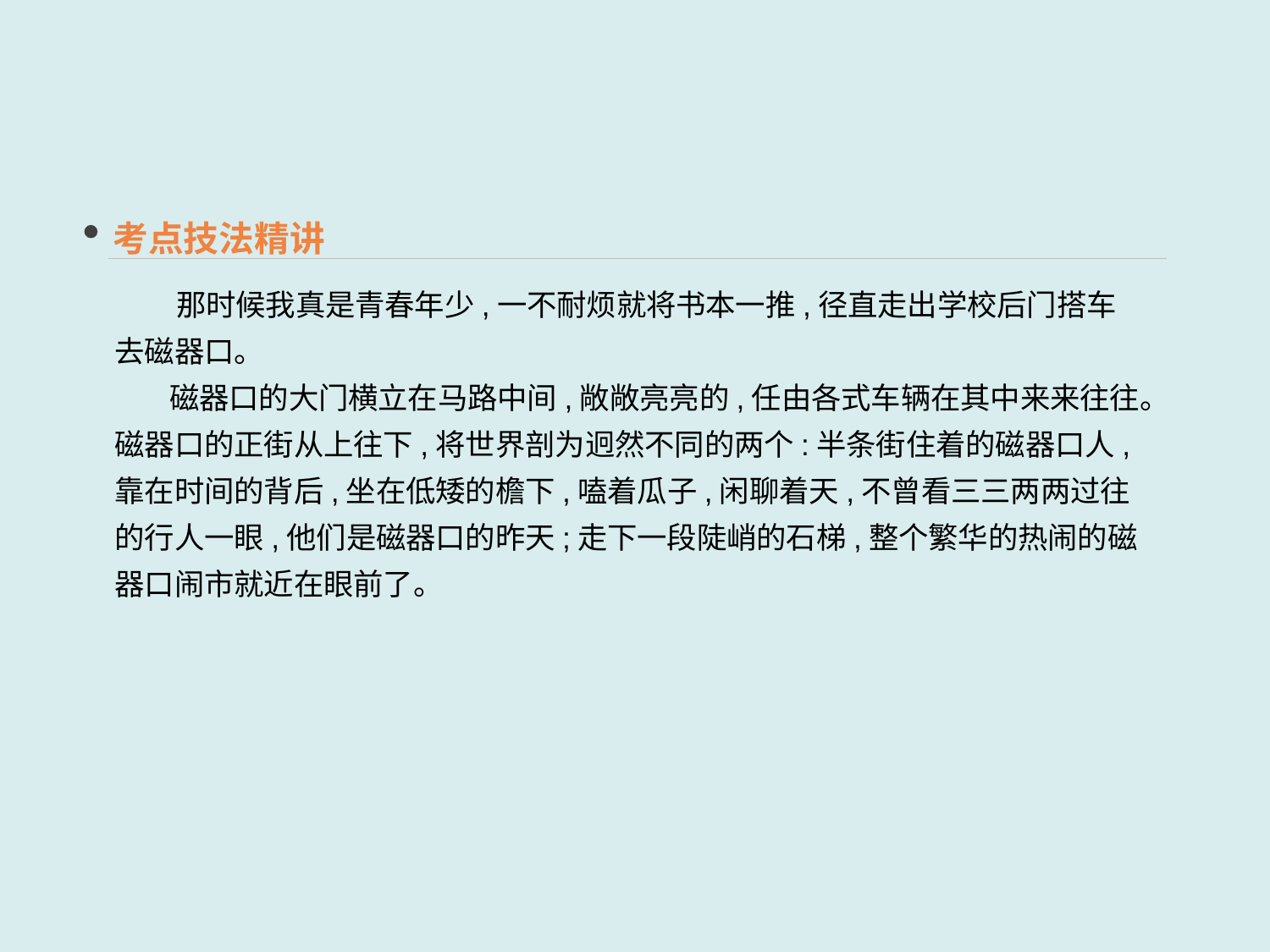

考点技法精讲

        那时候我真是青春年少,一不耐烦就将书本一推,径直走出学校后门搭车去磁器口。
       磁器口的大门横立在马路中间,敞敞亮亮的,任由各式车辆在其中来来往往。磁器口的正街从上往下,将世界剖为迥然不同的两个:半条街住着的磁器口人,靠在时间的背后,坐在低矮的檐下,嗑着瓜子,闲聊着天,不曾看三三两两过往的行人一眼,他们是磁器口的昨天;走下一段陡峭的石梯,整个繁华的热闹的磁器口闹市就近在眼前了。